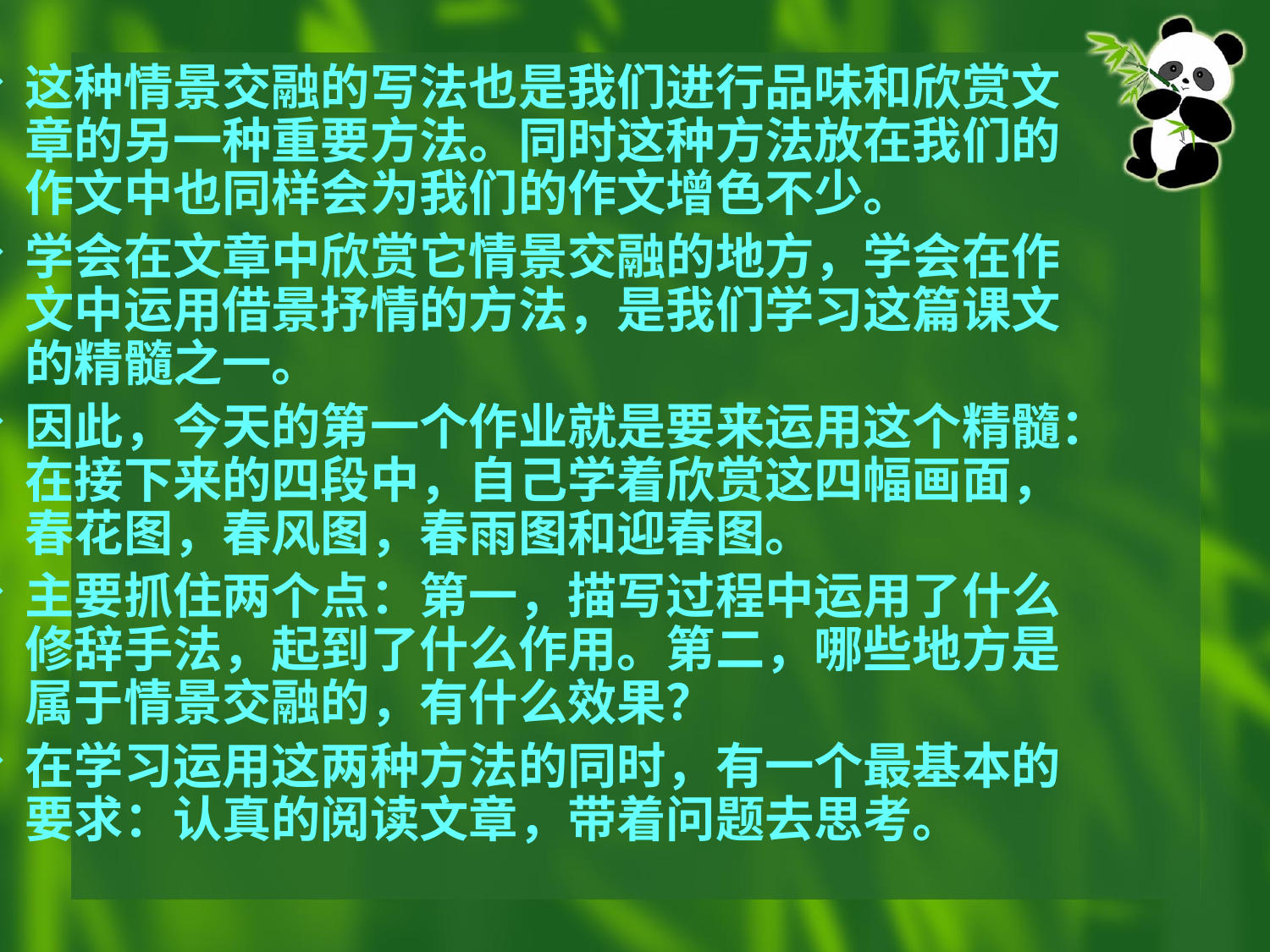

这种情景交融的写法也是我们进行品味和欣赏文章的另一种重要方法。同时这种方法放在我们的作文中也同样会为我们的作文增色不少。
学会在文章中欣赏它情景交融的地方，学会在作文中运用借景抒情的方法，是我们学习这篇课文的精髓之一。
因此，今天的第一个作业就是要来运用这个精髓：在接下来的四段中，自己学着欣赏这四幅画面，春花图，春风图，春雨图和迎春图。
主要抓住两个点：第一，描写过程中运用了什么修辞手法，起到了什么作用。第二，哪些地方是属于情景交融的，有什么效果？
在学习运用这两种方法的同时，有一个最基本的要求：认真的阅读文章，带着问题去思考。